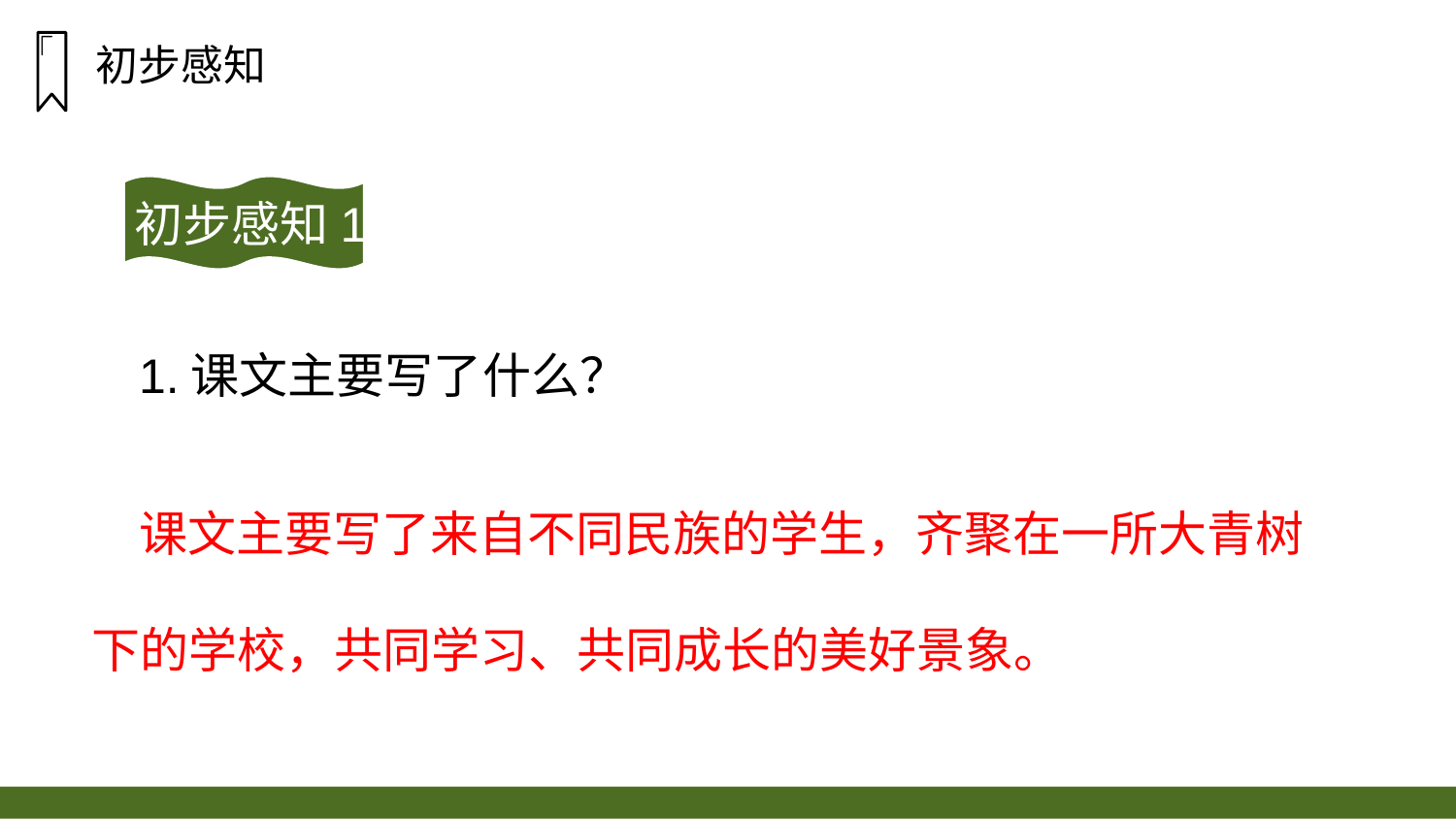

初步感知
初步感知1
    1.课文主要写了什么？
    课文主要写了来自不同民族的学生，齐聚在一所大青树下的学校，共同学习、共同成长的美好景象。